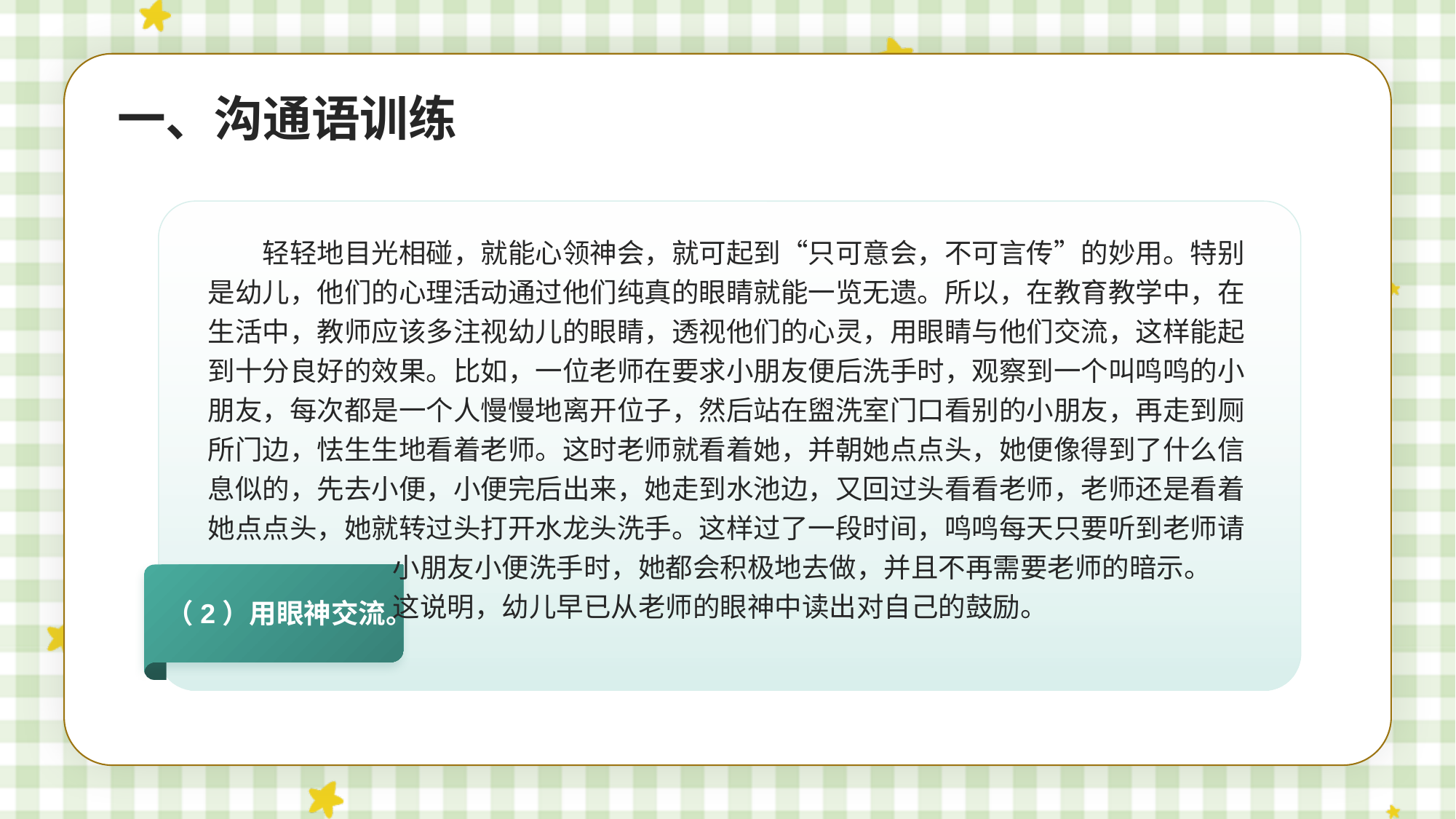

一、沟通语训练

（2）用眼神交流。

轻轻地目光相碰，就能心领神会，就可起到“只可意会，不可言传”的妙用。特别是幼儿，他们的心理活动通过他们纯真的眼睛就能一览无遗。所以，在教育教学中，在生活中，教师应该多注视幼儿的眼睛，透视他们的心灵，用眼睛与他们交流，这样能起到十分良好的效果。比如，一位老师在要求小朋友便后洗手时，观察到一个叫鸣鸣的小朋友，每次都是一个人慢慢地离开位子，然后站在盥洗室门口看别的小朋友，再走到厕所门边，怯生生地看着老师。这时老师就看着她，并朝她点点头，她便像得到了什么信息似的，先去小便，小便完后出来，她走到水池边，又回过头看看老师，老师还是看着她点点头，她就转过头打开水龙头洗手。这样过了一段时间，鸣鸣每天只要听到老师请
                    小朋友小便洗手时，她都会积极地去做，并且不再需要老师的暗示。
                    这说明，幼儿早已从老师的眼神中读出对自己的鼓励。